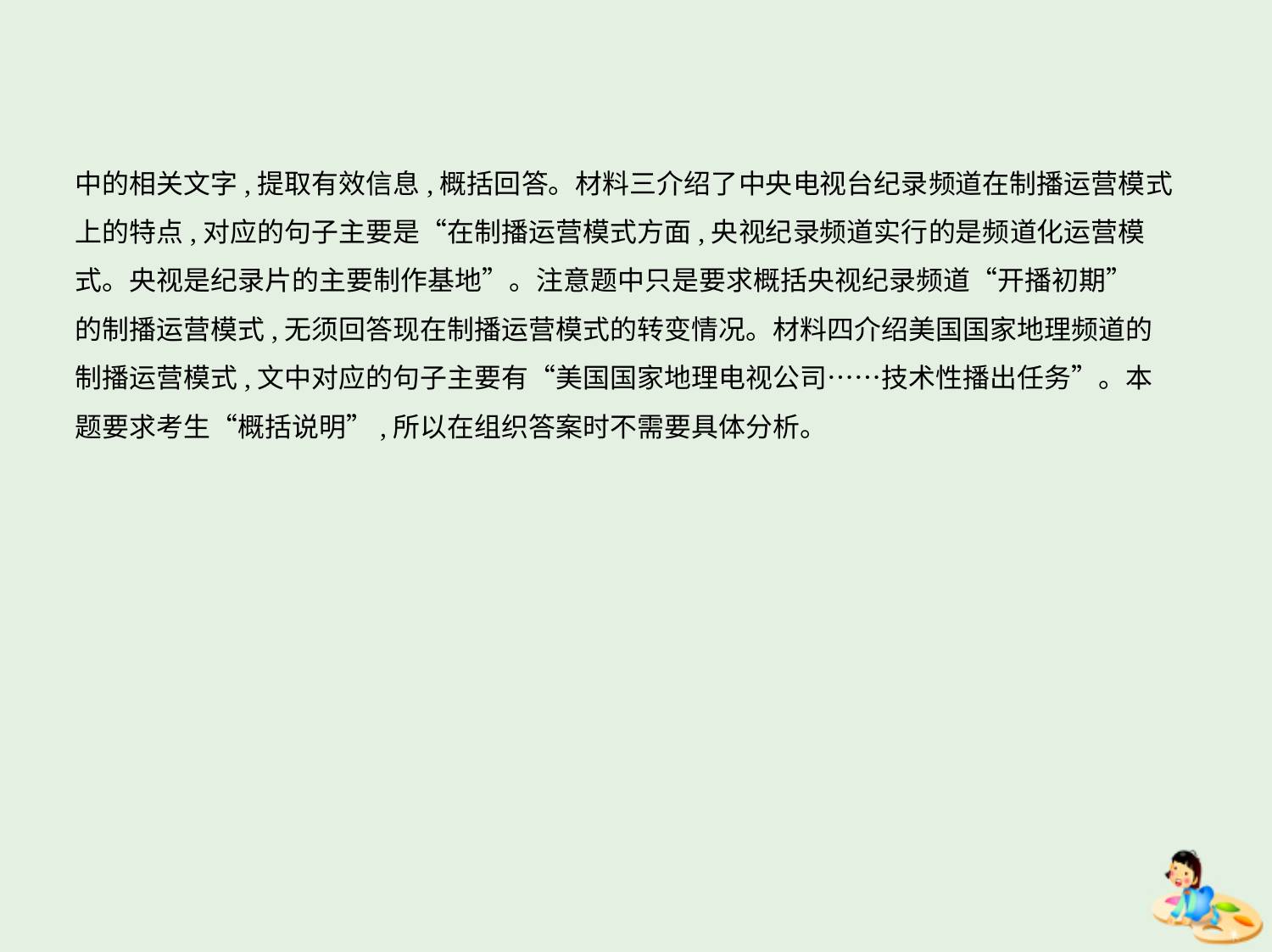

中的相关文字,提取有效信息,概括回答。材料三介绍了中央电视台纪录频道在制播运营模式
上的特点,对应的句子主要是“在制播运营模式方面,央视纪录频道实行的是频道化运营模
式。央视是纪录片的主要制作基地”。注意题中只是要求概括央视纪录频道“开播初期”
的制播运营模式,无须回答现在制播运营模式的转变情况。材料四介绍美国国家地理频道的
制播运营模式,文中对应的句子主要有“美国国家地理电视公司……技术性播出任务”。本
题要求考生“概括说明”,所以在组织答案时不需要具体分析。